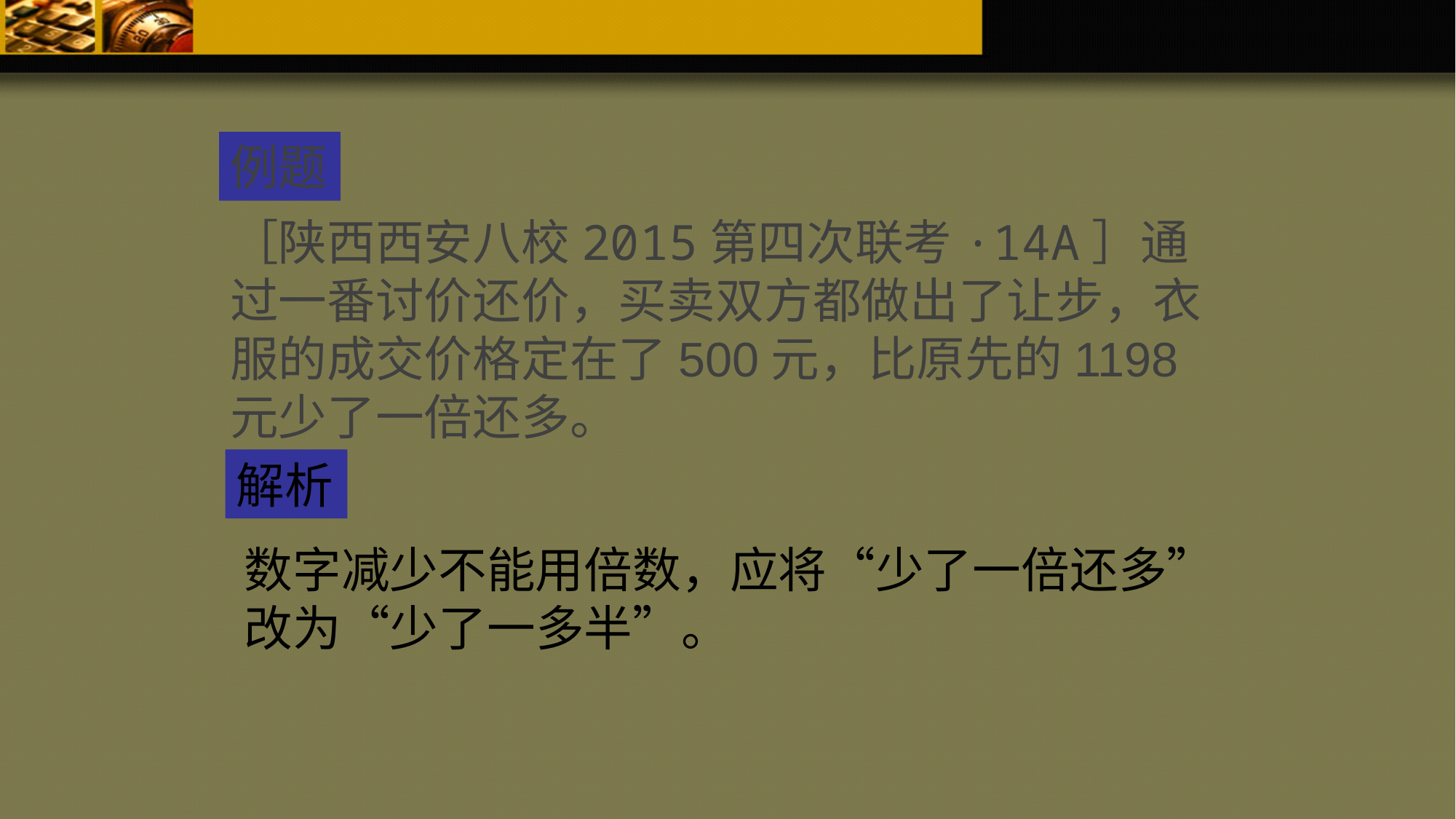

例题
［陕西西安八校2015第四次联考·14A］通过一番讨价还价，买卖双方都做出了让步，衣服的成交价格定在了500元，比原先的1198元少了一倍还多。
解析
数字减少不能用倍数，应将“少了一倍还多”改为“少了一多半”。